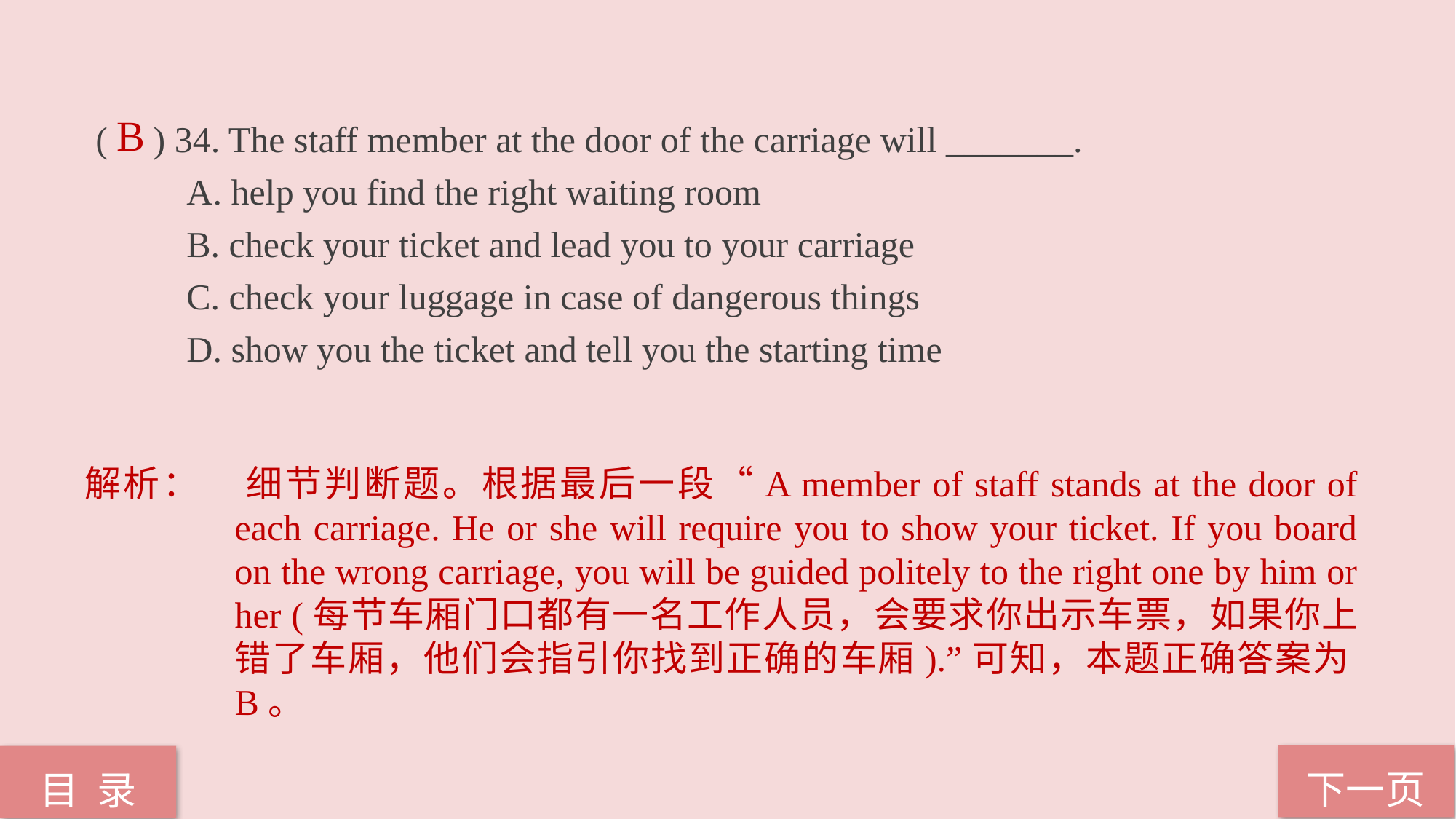

(     ) 34. The staff member at the door of the carriage will _______.
          A. help you find the right waiting room
          B. check your ticket and lead you to your carriage
          C. check your luggage in case of dangerous things
          D. show you the ticket and tell you the starting time
B
解析：	细节判断题。根据最后一段“A member of staff stands at the door of each carriage. He or she will require you to show your ticket. If you board on the wrong carriage, you will be guided politely to the right one by him or her (每节车厢门口都有一名工作人员，会要求你出示车票，如果你上错了车厢，他们会指引你找到正确的车厢).”可知，本题正确答案为B。